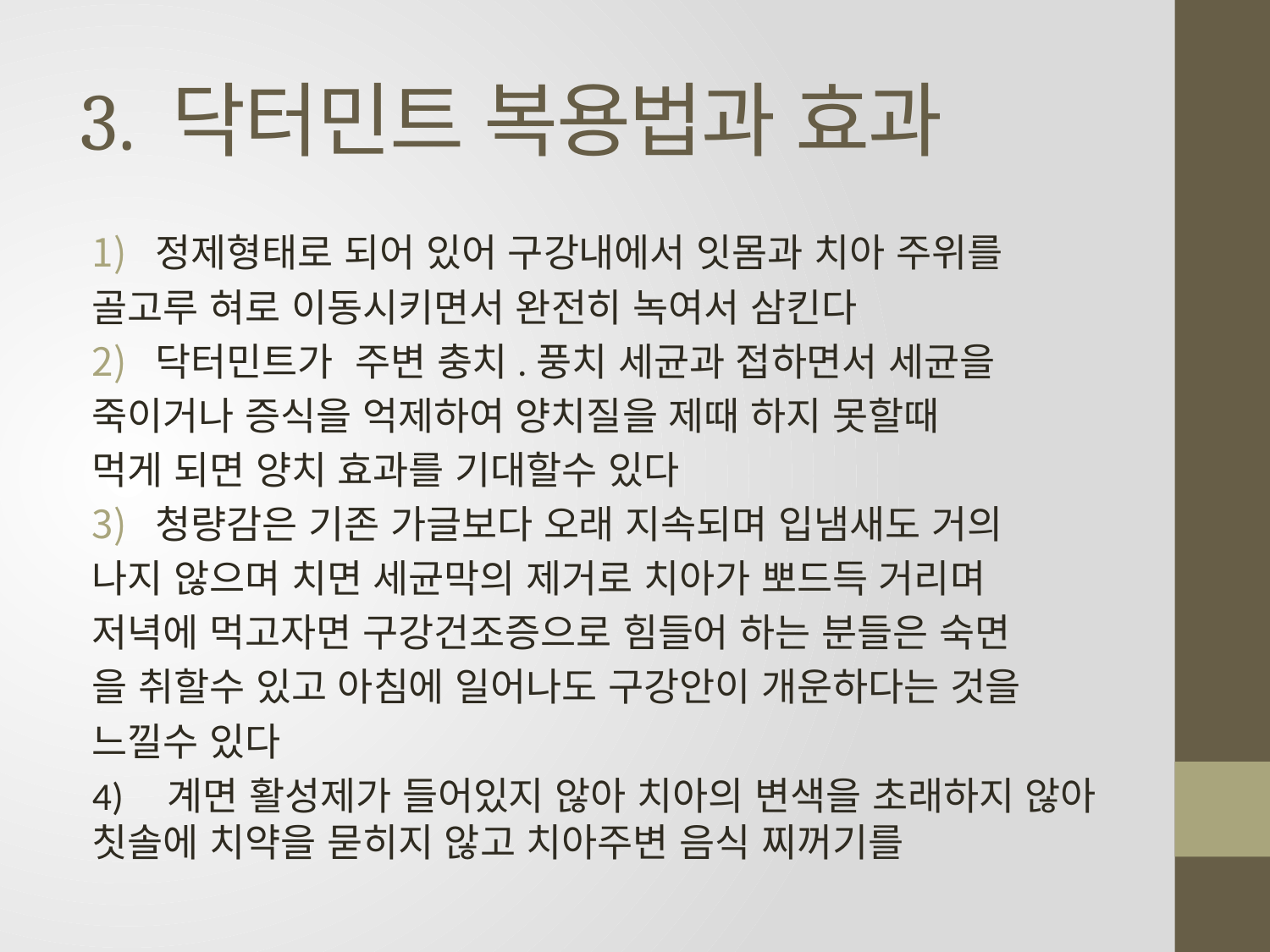

# 3. 닥터민트 복용법과 효과
정제형태로 되어 있어 구강내에서 잇몸과 치아 주위를
골고루 혀로 이동시키면서 완전히 녹여서 삼킨다
닥터민트가  주변 충치.풍치 세균과 접하면서 세균을
죽이거나 증식을 억제하여 양치질을 제때 하지 못할때
먹게 되면 양치 효과를 기대할수 있다
청량감은 기존 가글보다 오래 지속되며 입냄새도 거의
나지 않으며 치면 세균막의 제거로 치아가 뽀드득 거리며
저녁에 먹고자면 구강건조증으로 힘들어 하는 분들은 숙면
을 취할수 있고 아침에 일어나도 구강안이 개운하다는 것을
느낄수 있다
4)    계면 활성제가 들어있지 않아 치아의 변색을 초래하지 않아 칫솔에 치약을 묻히지 않고 치아주변 음식 찌꺼기를